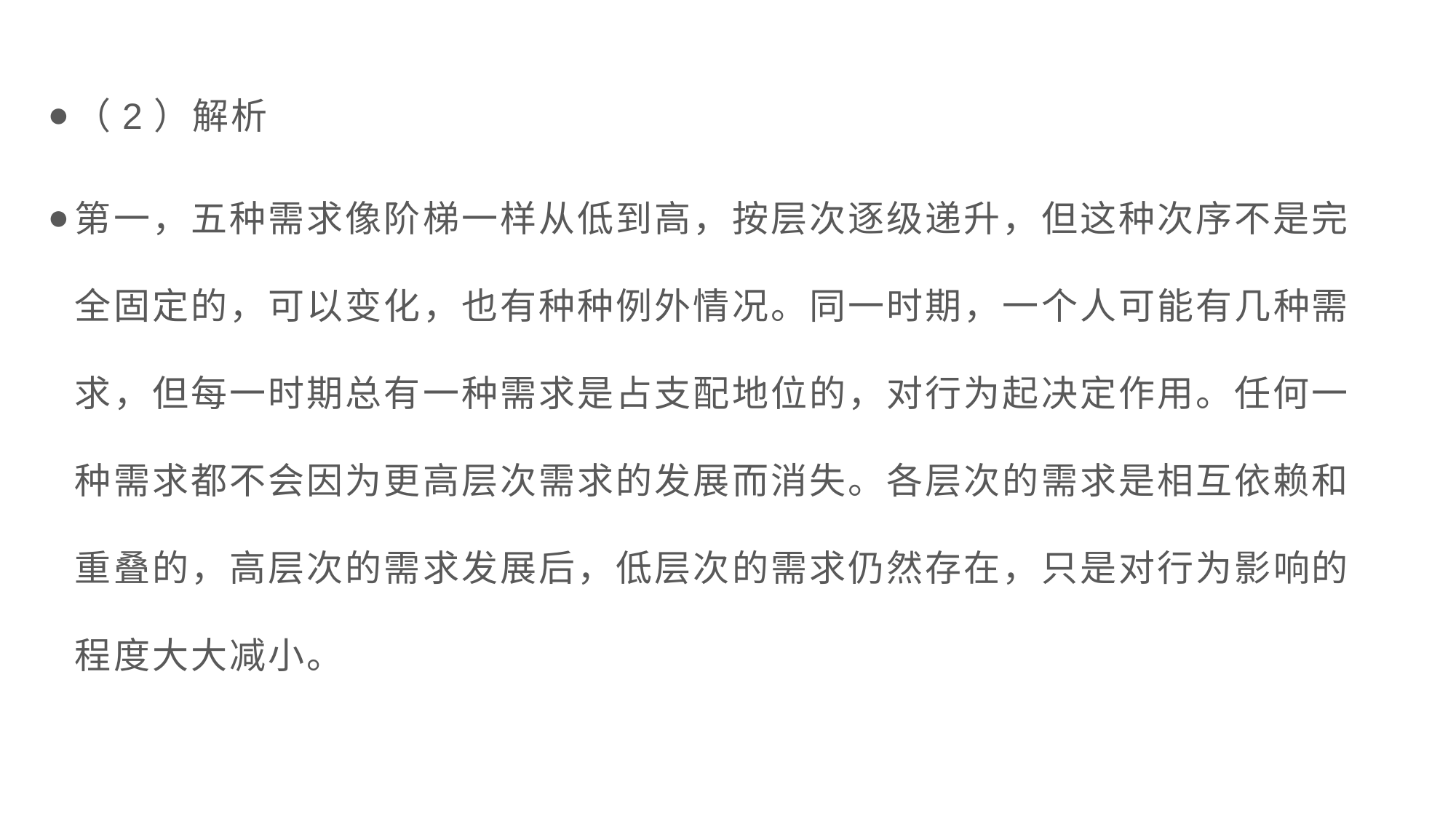

（2）解析
第一，五种需求像阶梯一样从低到高，按层次逐级递升，但这种次序不是完全固定的，可以变化，也有种种例外情况。同一时期，一个人可能有几种需求，但每一时期总有一种需求是占支配地位的，对行为起决定作用。任何一种需求都不会因为更高层次需求的发展而消失。各层次的需求是相互依赖和重叠的，高层次的需求发展后，低层次的需求仍然存在，只是对行为影响的程度大大减小。
36